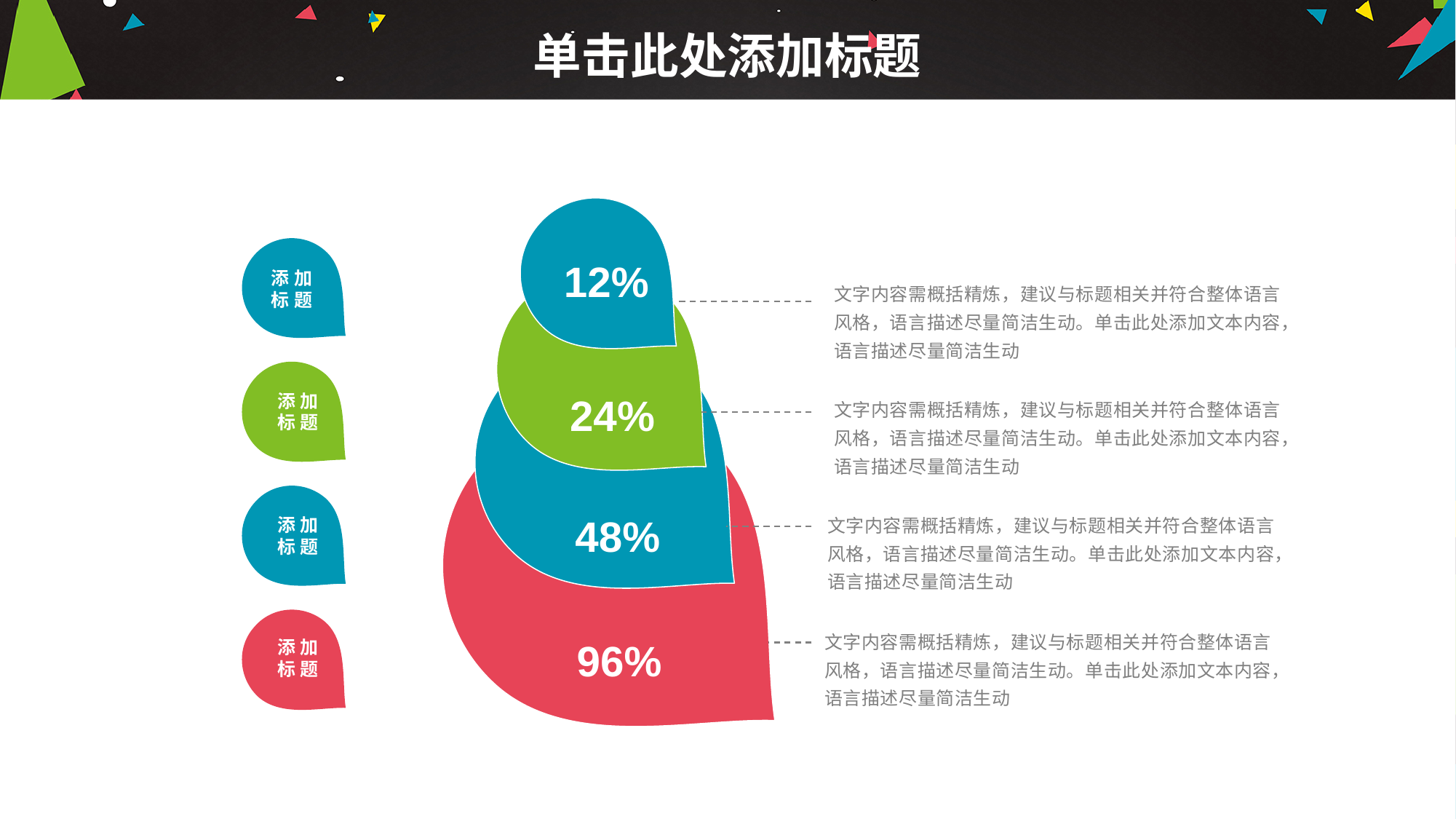

# 单击此处添加标题

12%

添加
标题

24%
文字内容需概括精炼，建议与标题相关并符合整体语言风格，语言描述尽量简洁生动。单击此处添加文本内容，语言描述尽量简洁生动

48%

添加
标题
文字内容需概括精炼，建议与标题相关并符合整体语言风格，语言描述尽量简洁生动。单击此处添加文本内容，语言描述尽量简洁生动

96%

添加
标题
文字内容需概括精炼，建议与标题相关并符合整体语言风格，语言描述尽量简洁生动。单击此处添加文本内容，语言描述尽量简洁生动

添加
标题
文字内容需概括精炼，建议与标题相关并符合整体语言风格，语言描述尽量简洁生动。单击此处添加文本内容，语言描述尽量简洁生动